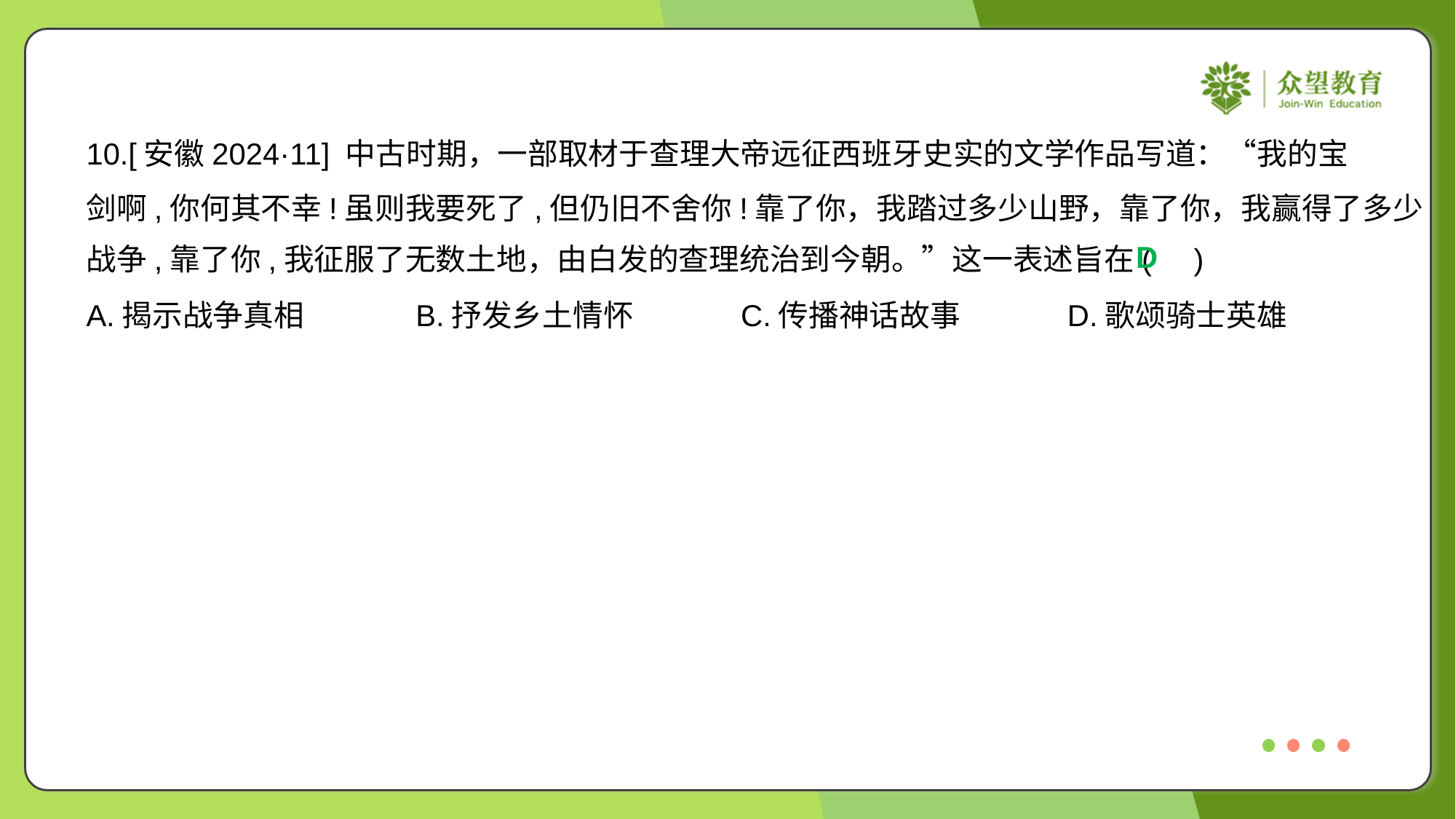

10.[安徽2024·11] 中古时期，一部取材于查理大帝远征西班牙史实的文学作品写道：“我的宝
剑啊,你何其不幸!虽则我要死了,但仍旧不舍你!靠了你，我踏过多少山野，靠了你，我赢得了多少
战争,靠了你,我征服了无数土地，由白发的查理统治到今朝。”这一表述旨在(     )
D
A.揭示战争真相	B.抒发乡土情怀	C.传播神话故事	D.歌颂骑士英雄